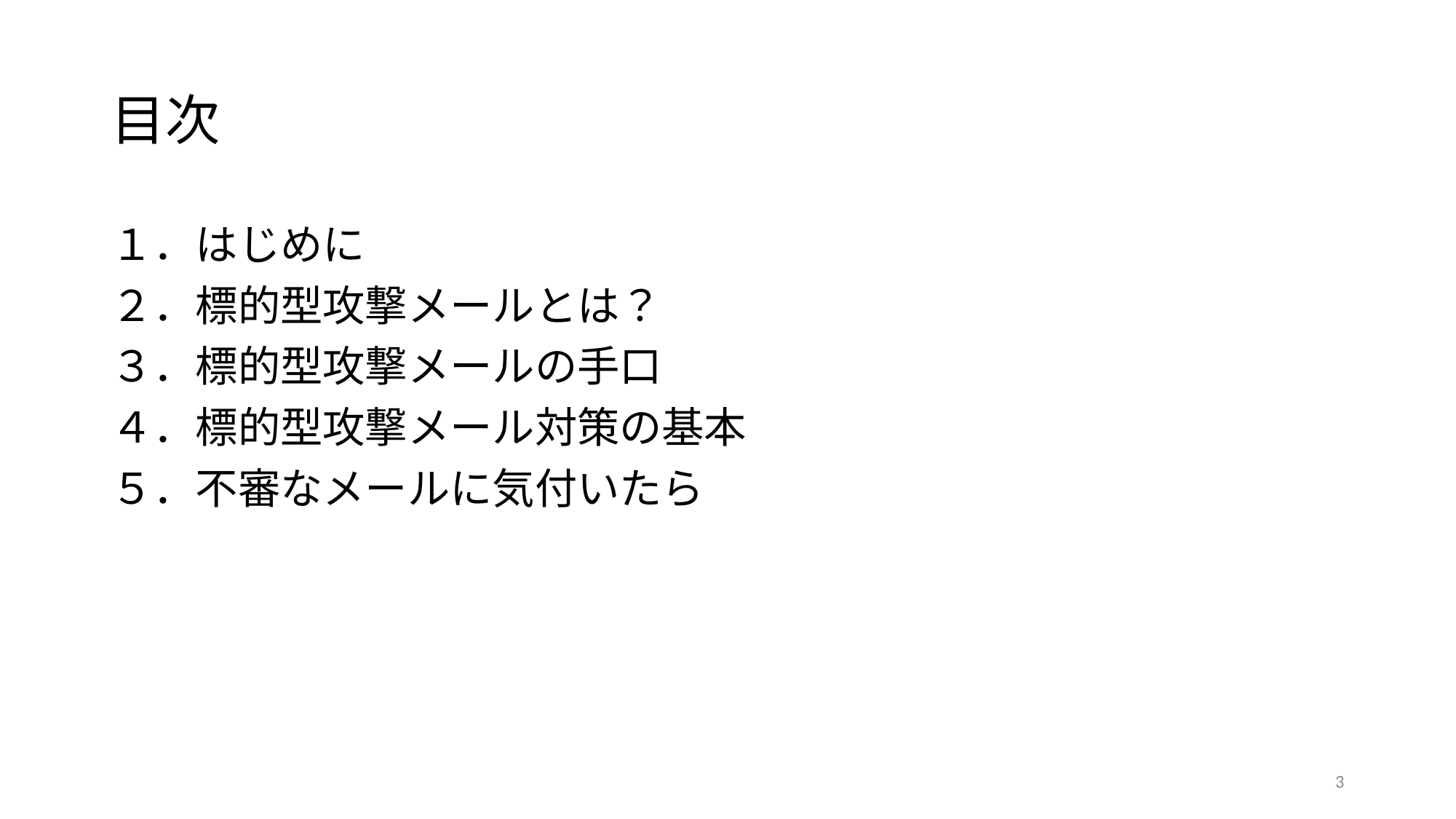

# 目次
１．はじめに
２．標的型攻撃メールとは？
３．標的型攻撃メールの手口
４．標的型攻撃メール対策の基本
５．不審なメールに気付いたら

3